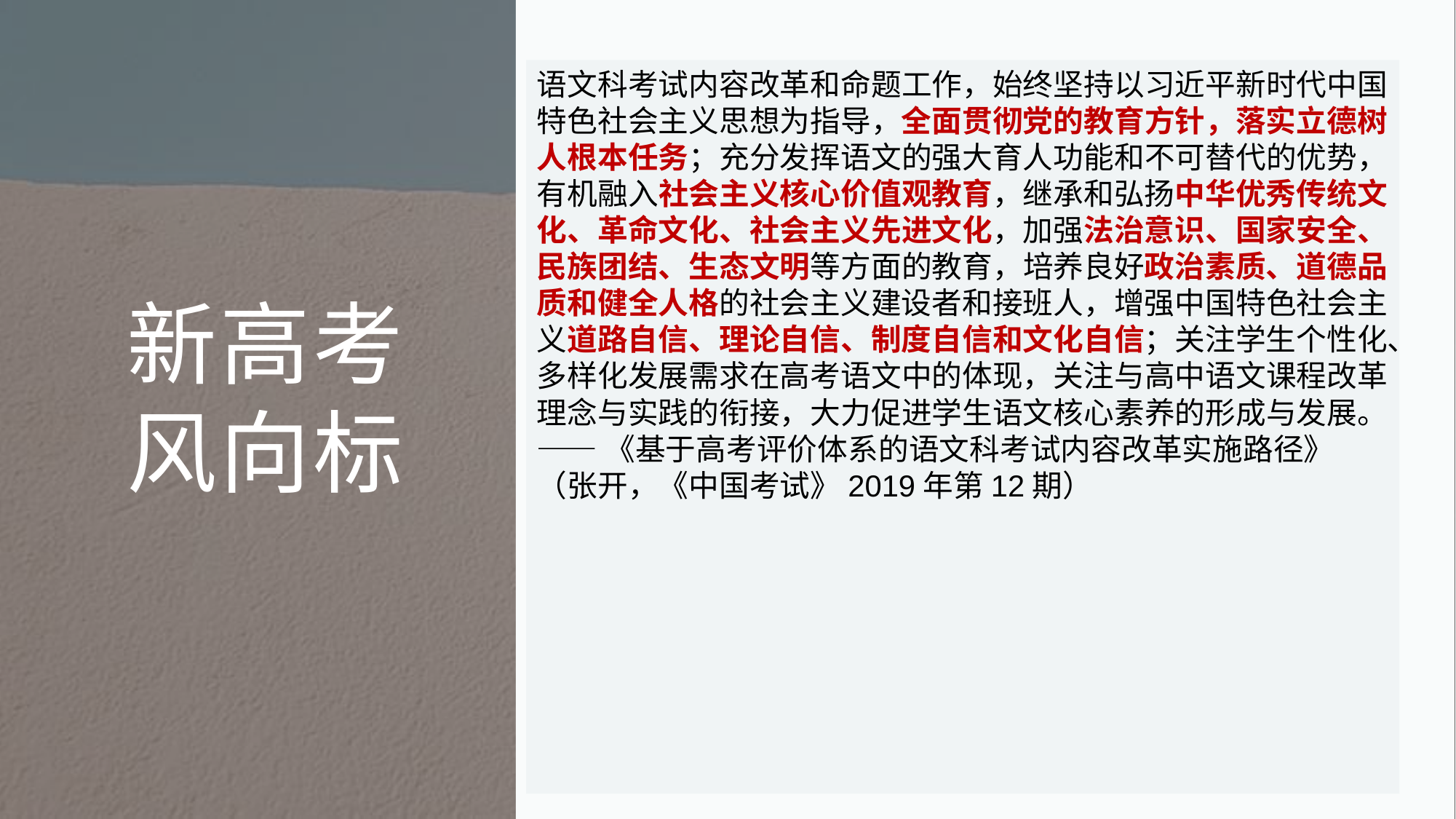

语文科考试内容改革和命题工作，始终坚持以习近平新时代中国特色社会主义思想为指导，全面贯彻党的教育方针，落实立德树人根本任务；充分发挥语文的强大育人功能和不可替代的优势，有机融入社会主义核心价值观教育，继承和弘扬中华优秀传统文化、革命文化、社会主义先进文化，加强法治意识、国家安全、民族团结、生态文明等方面的教育，培养良好政治素质、道德品质和健全人格的社会主义建设者和接班人，增强中国特色社会主义道路自信、理论自信、制度自信和文化自信；关注学生个性化、多样化发展需求在高考语文中的体现，关注与高中语文课程改革理念与实践的衔接，大力促进学生语文核心素养的形成与发展。
——《基于高考评价体系的语文科考试内容改革实施路径》（张开，《中国考试》2019年第12期）
新高考
风向标